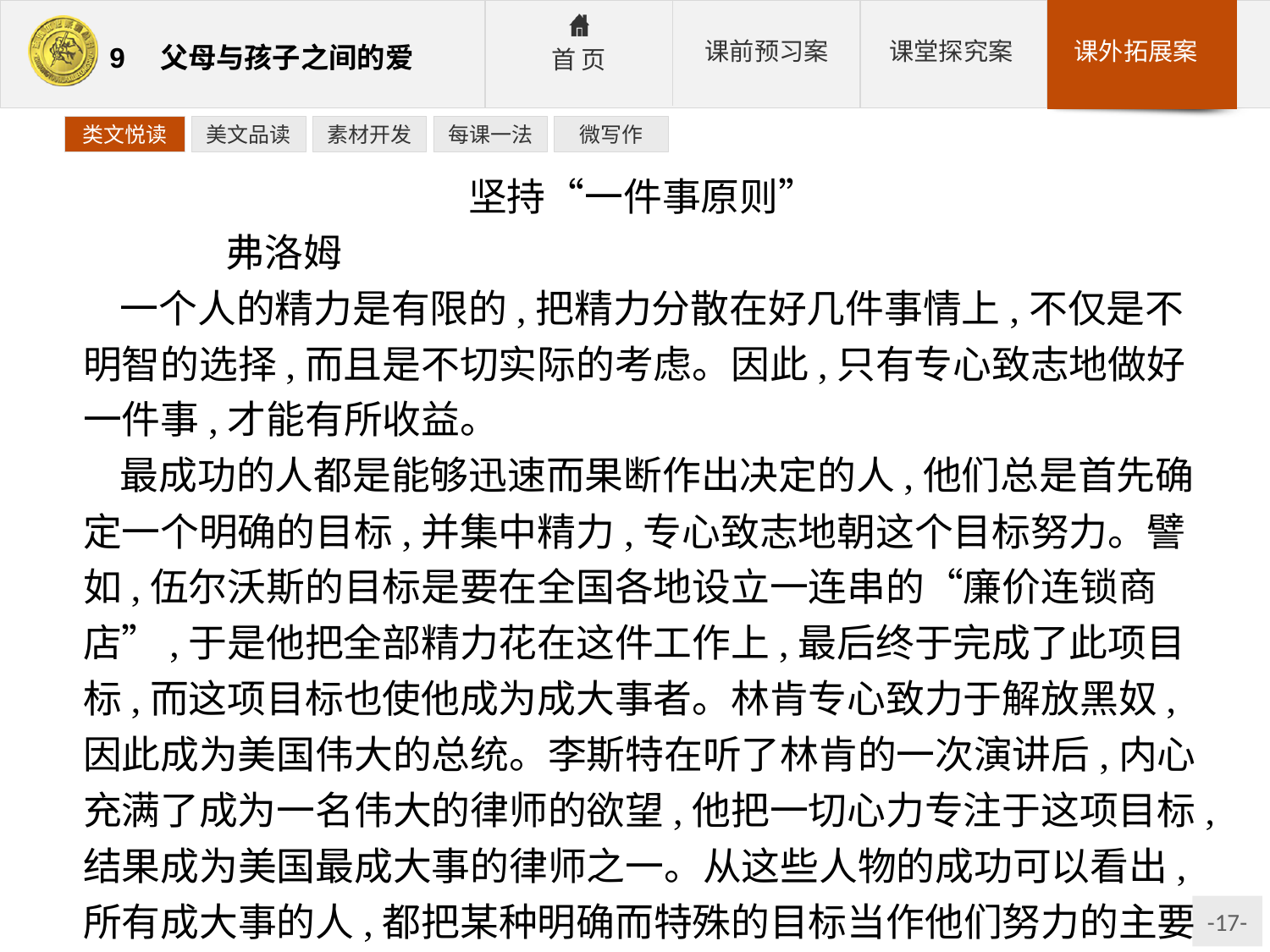

类文悦读
美文品读
素材开发
每课一法
微写作
坚持“一件事原则”
	弗洛姆
一个人的精力是有限的,把精力分散在好几件事情上,不仅是不明智的选择,而且是不切实际的考虑。因此,只有专心致志地做好一件事,才能有所收益。
最成功的人都是能够迅速而果断作出决定的人,他们总是首先确定一个明确的目标,并集中精力,专心致志地朝这个目标努力。譬如,伍尔沃斯的目标是要在全国各地设立一连串的“廉价连锁商店”,于是他把全部精力花在这件工作上,最后终于完成了此项目标,而这项目标也使他成为成大事者。林肯专心致力于解放黑奴,因此成为美国伟大的总统。李斯特在听了林肯的一次演讲后,内心充满了成为一名伟大的律师的欲望,他把一切心力专注于这项目标,结果成为美国最成大事的律师之一。从这些人物的成功可以看出,所有成大事的人,都把某种明确而特殊的目标当作他们努力的主要推动力。